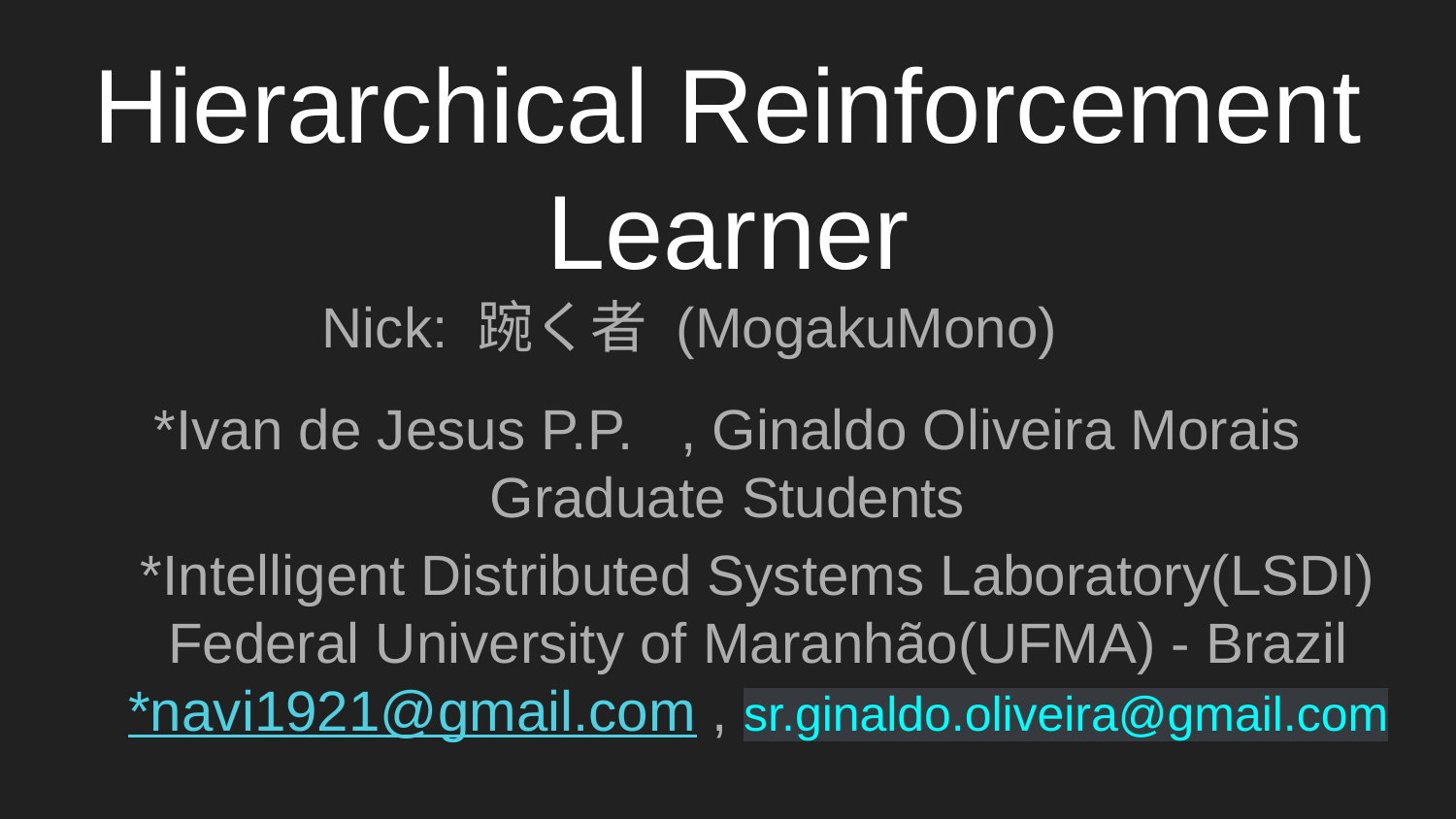

# Hierarchical Reinforcement Learner
Nick: 踠く者 (MogakuMono)
*Ivan de Jesus P.P.   , Ginaldo Oliveira Morais
Graduate Students
*Intelligent Distributed Systems Laboratory(LSDI) Federal University of Maranhão(UFMA) - Brazil
*navi1921@gmail.com , sr.ginaldo.oliveira@gmail.com